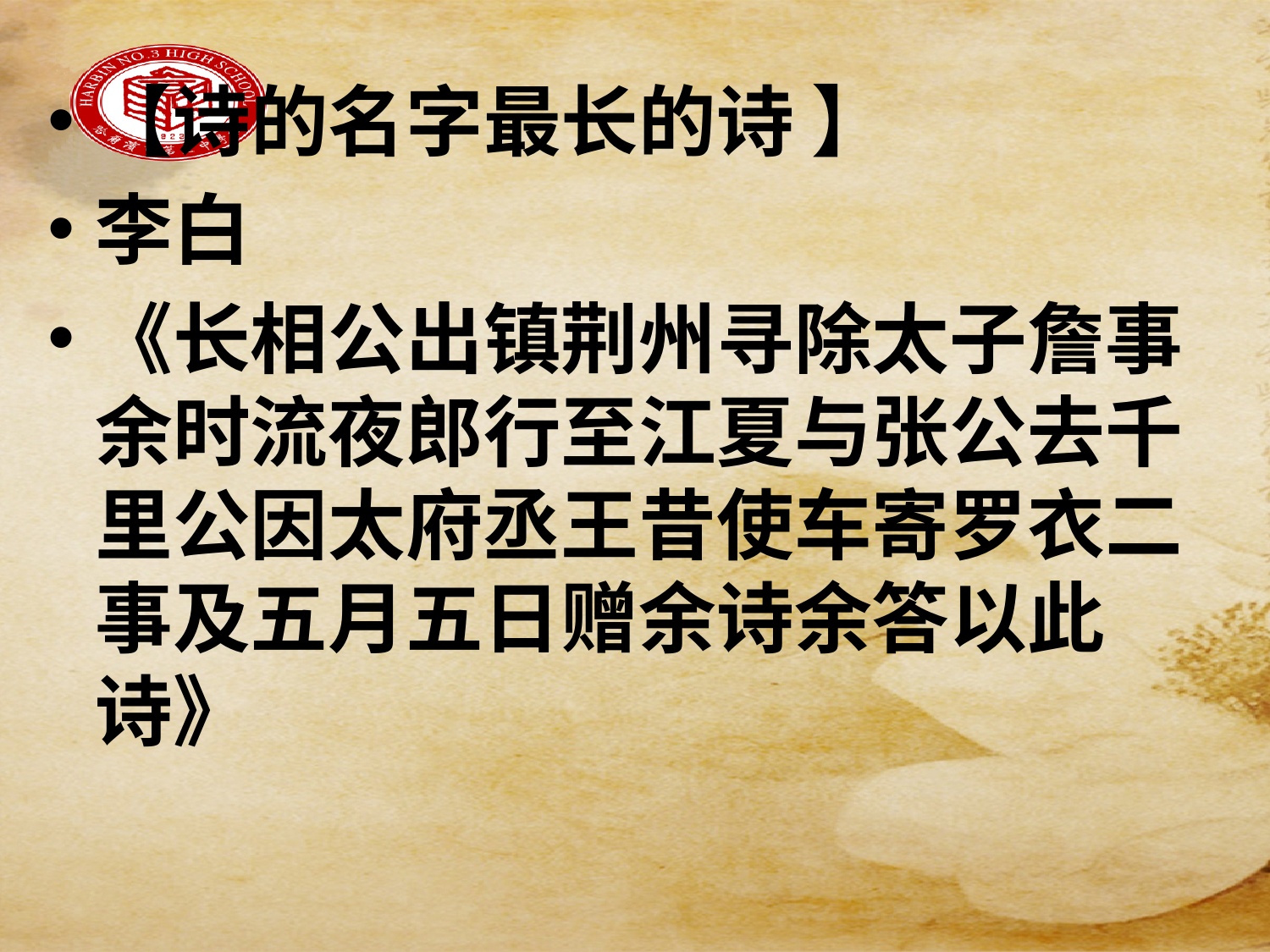

【诗的名字最长的诗 】
李白
《长相公出镇荆州寻除太子詹事余时流夜郎行至江夏与张公去千里公因太府丞王昔使车寄罗衣二事及五月五日赠余诗余答以此诗》